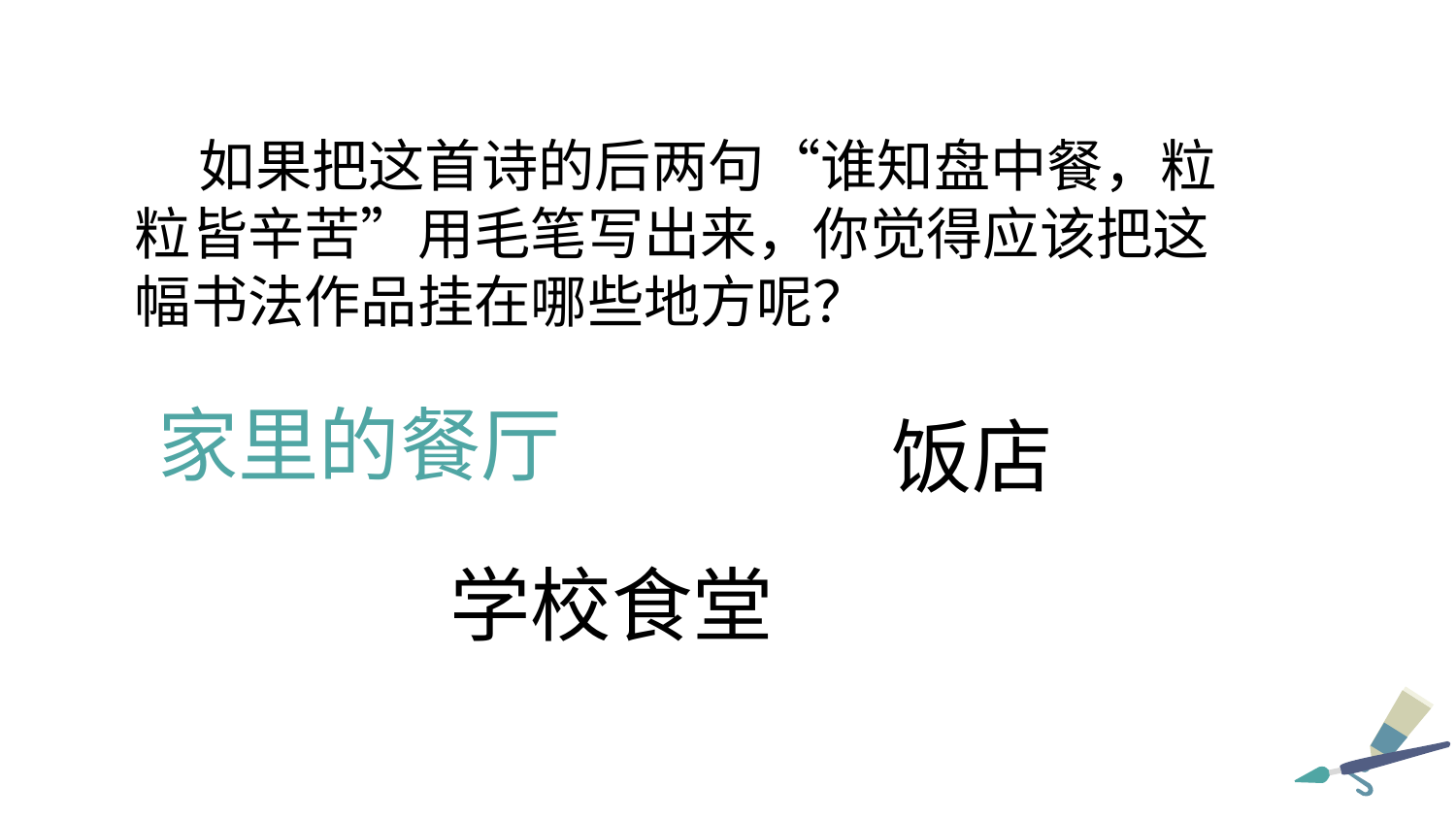

如果把这首诗的后两句“谁知盘中餐，粒粒皆辛苦”用毛笔写出来，你觉得应该把这幅书法作品挂在哪些地方呢？
家里的餐厅
饭店
学校食堂